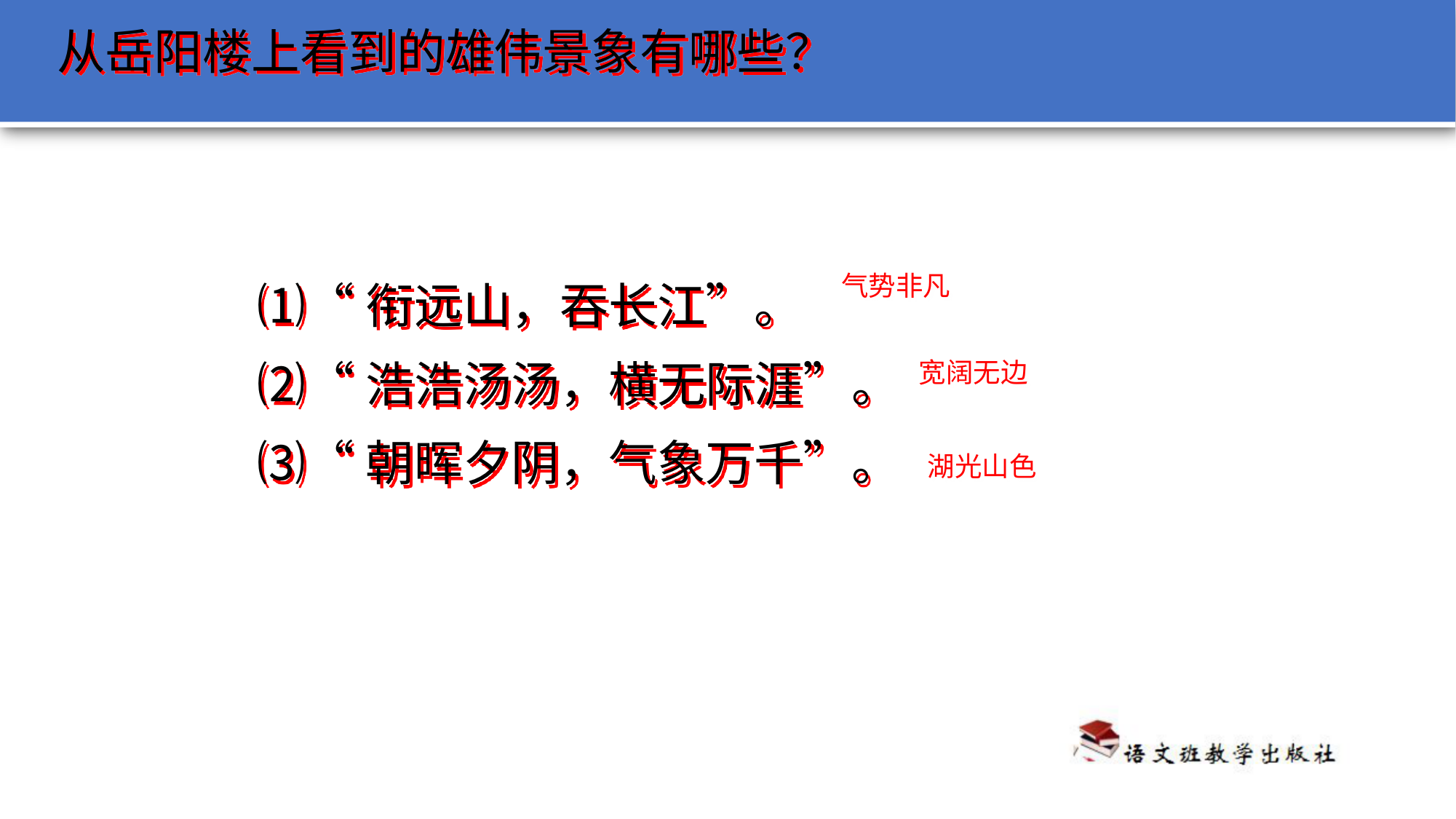

从岳阳楼上看到的雄伟景象有哪些？
⑴“衔远山，吞长江”。
⑵“浩浩汤汤，横无际涯”。
⑶“朝晖夕阴，气象万千”。
气势非凡
宽阔无边
湖光山色